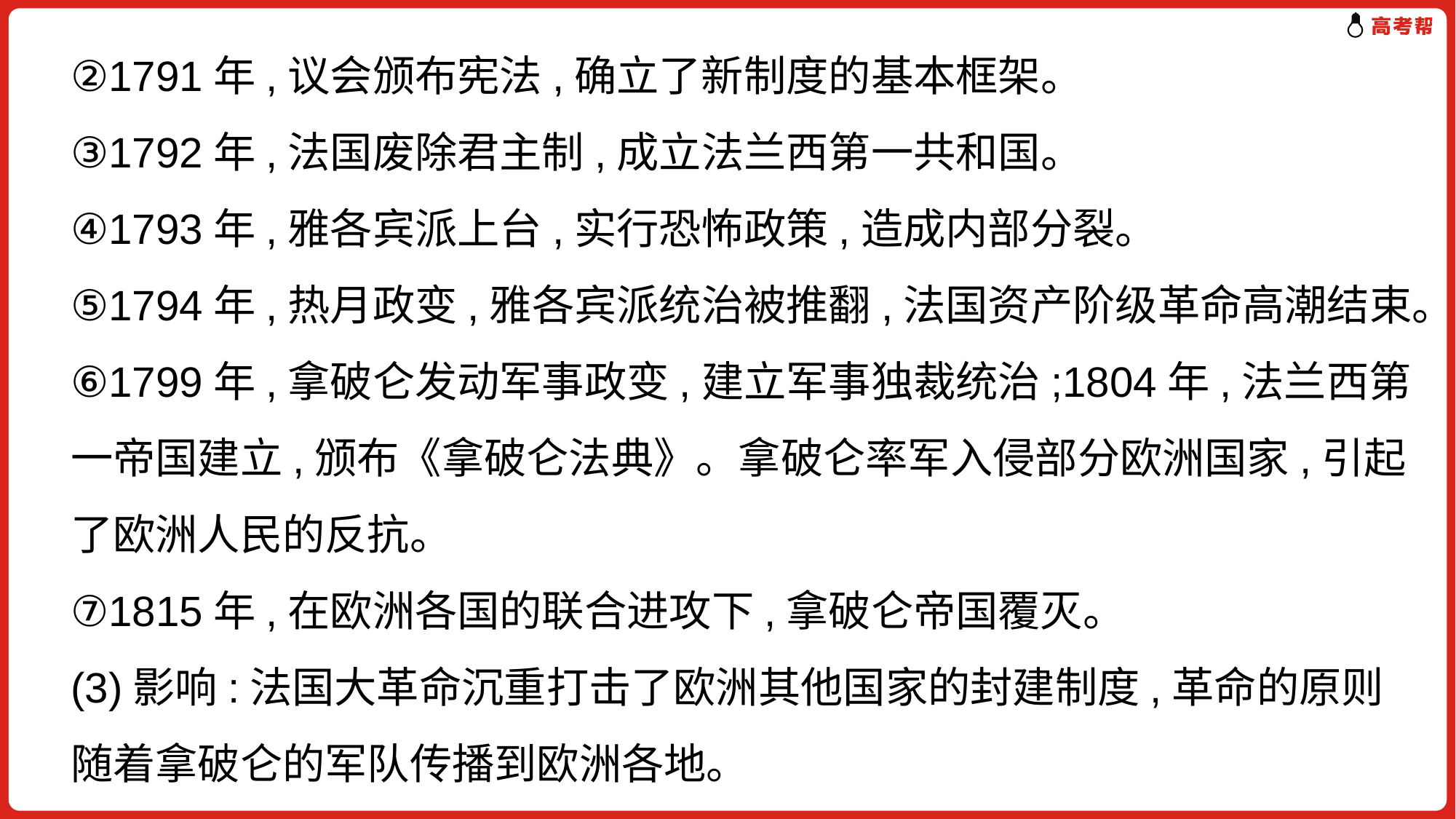

②1791年,议会颁布宪法,确立了新制度的基本框架。
③1792年,法国废除君主制,成立法兰西第一共和国。
④1793年,雅各宾派上台,实行恐怖政策,造成内部分裂。
⑤1794年,热月政变,雅各宾派统治被推翻,法国资产阶级革命高潮结束。
⑥1799年,拿破仑发动军事政变,建立军事独裁统治;1804年,法兰西第一帝国建立,颁布《拿破仑法典》。拿破仑率军入侵部分欧洲国家,引起了欧洲人民的反抗。
⑦1815年,在欧洲各国的联合进攻下,拿破仑帝国覆灭。
(3)影响:法国大革命沉重打击了欧洲其他国家的封建制度,革命的原则随着拿破仑的军队传播到欧洲各地。